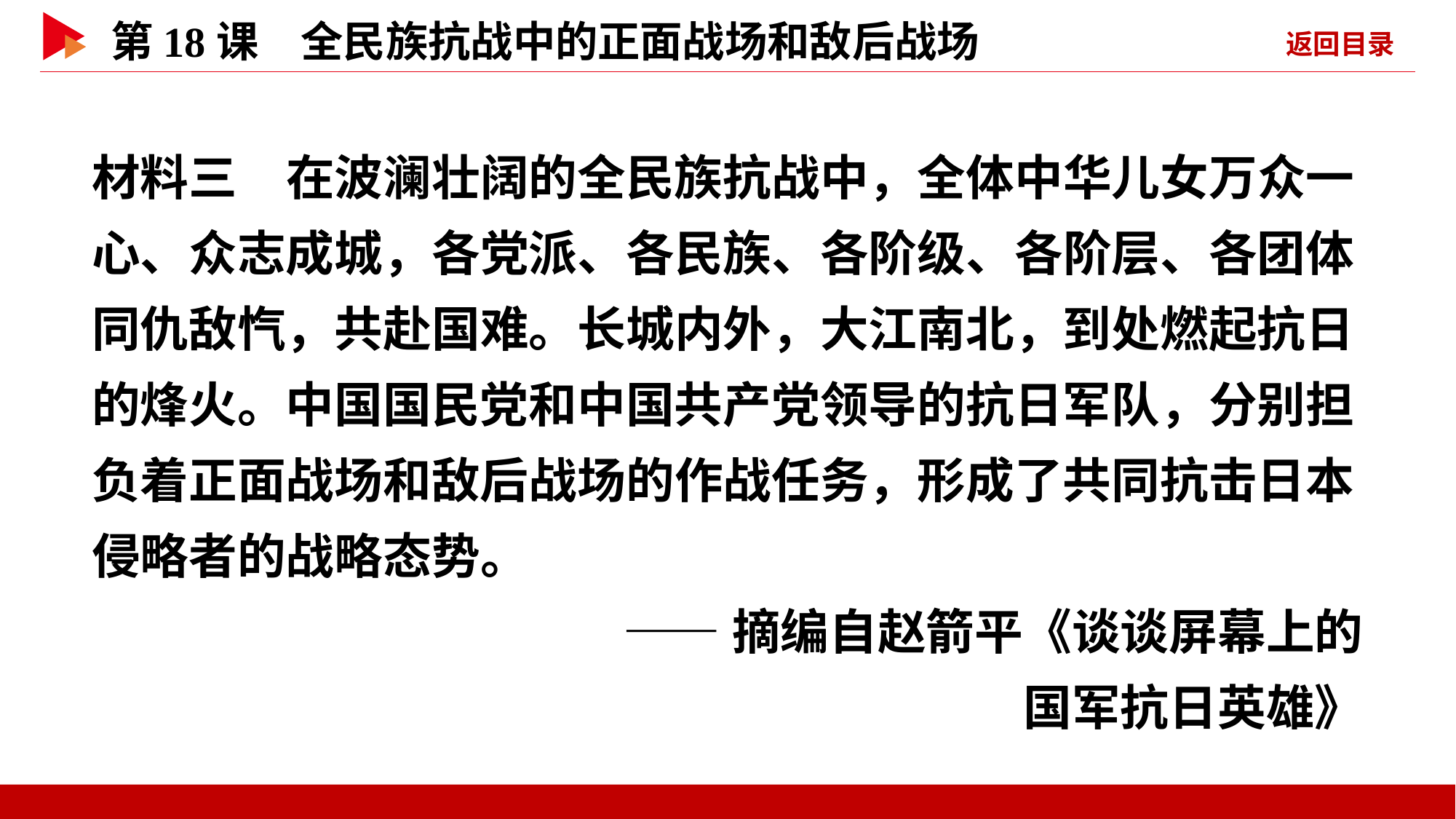

材料三　在波澜壮阔的全民族抗战中，全体中华儿女万众一心、众志成城，各党派、各民族、各阶级、各阶层、各团体同仇敌忾，共赴国难。长城内外，大江南北，到处燃起抗日的烽火。中国国民党和中国共产党领导的抗日军队，分别担负着正面战场和敌后战场的作战任务，形成了共同抗击日本侵略者的战略态势。
——摘编自赵箭平《谈谈屏幕上的
国军抗日英雄》